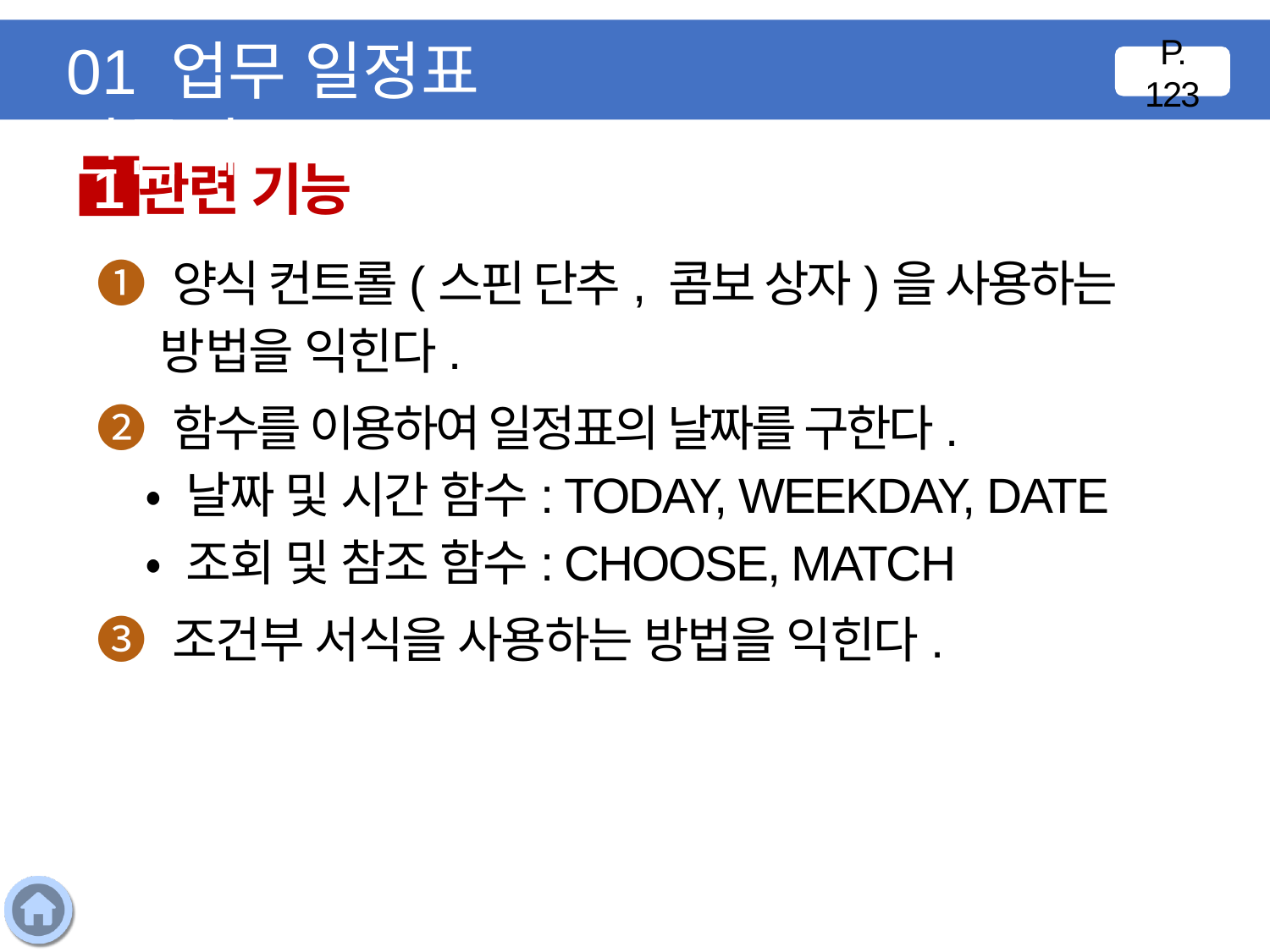

01 업무 일정표 만들기
P. 123
관련 기능
1
❶ 양식 컨트롤(스핀 단추, 콤보 상자)을 사용하는 방법을 익힌다.
❷ 함수를 이용하여 일정표의 날짜를 구한다.
    • 날짜 및 시간 함수: TODAY, WEEKDAY, DATE
    • 조회 및 참조 함수: CHOOSE, MATCH
❸ 조건부 서식을 사용하는 방법을 익힌다.